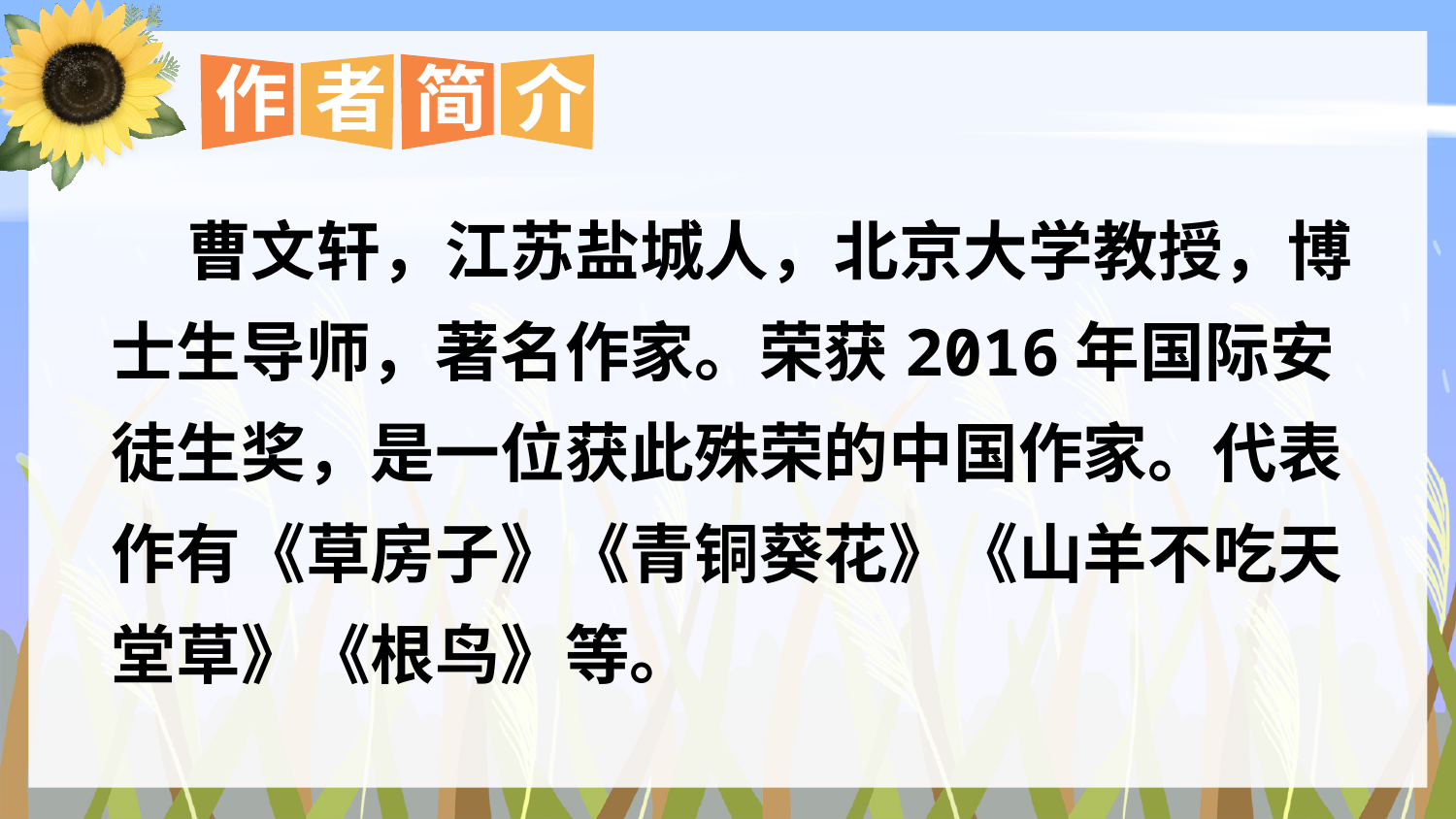

作
者
简
介
    曹文轩，江苏盐城人，北京大学教授，博士生导师，著名作家。荣获2016年国际安徒生奖，是一位获此殊荣的中国作家。代表作有《草房子》《青铜葵花》《山羊不吃天堂草》《根鸟》等。